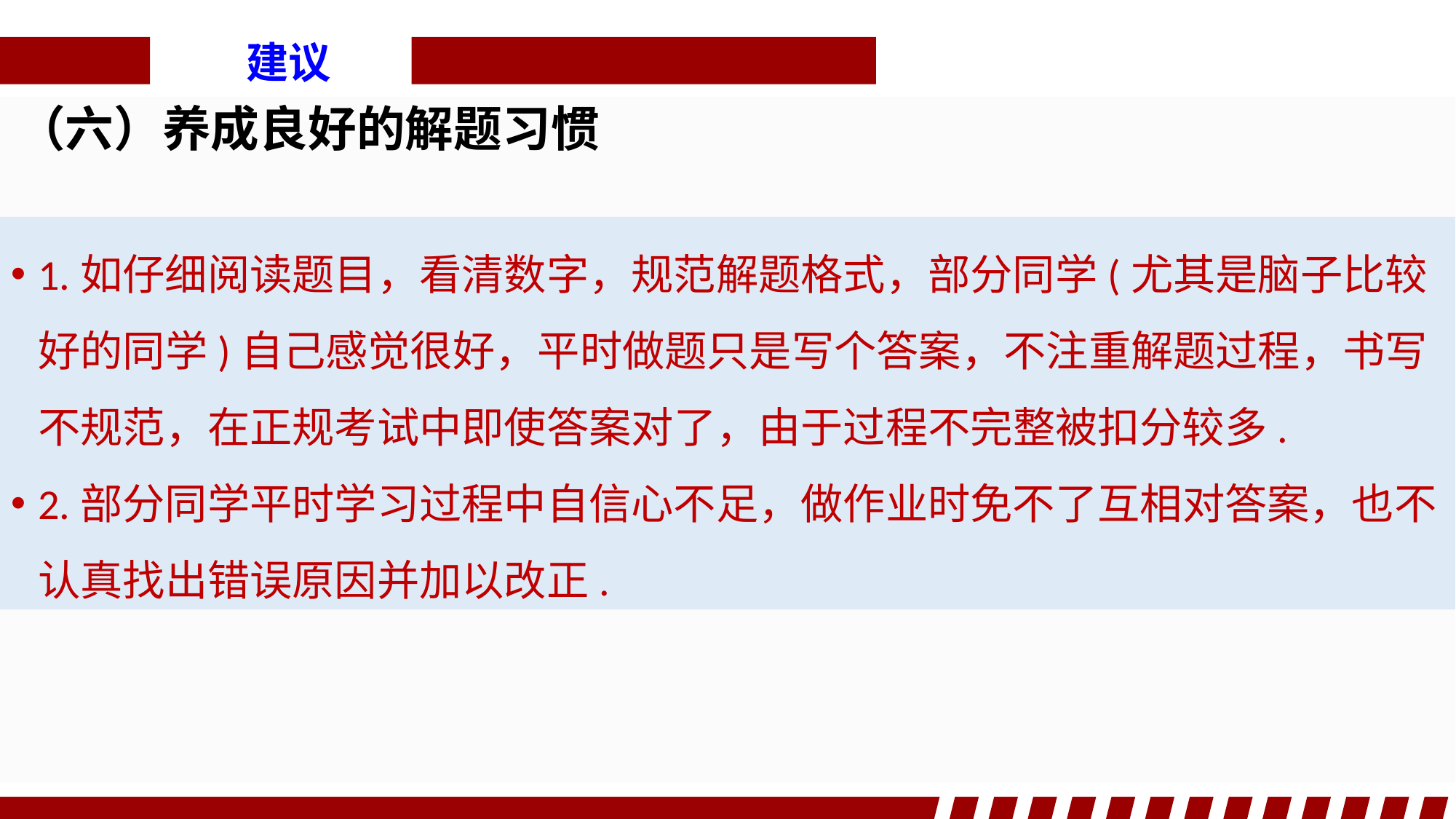

建议

（六）养成良好的解题习惯
1.如仔细阅读题目，看清数字，规范解题格式，部分同学(尤其是脑子比较好的同学)自己感觉很好，平时做题只是写个答案，不注重解题过程，书写不规范，在正规考试中即使答案对了，由于过程不完整被扣分较多.
2.部分同学平时学习过程中自信心不足，做作业时免不了互相对答案，也不认真找出错误原因并加以改正.